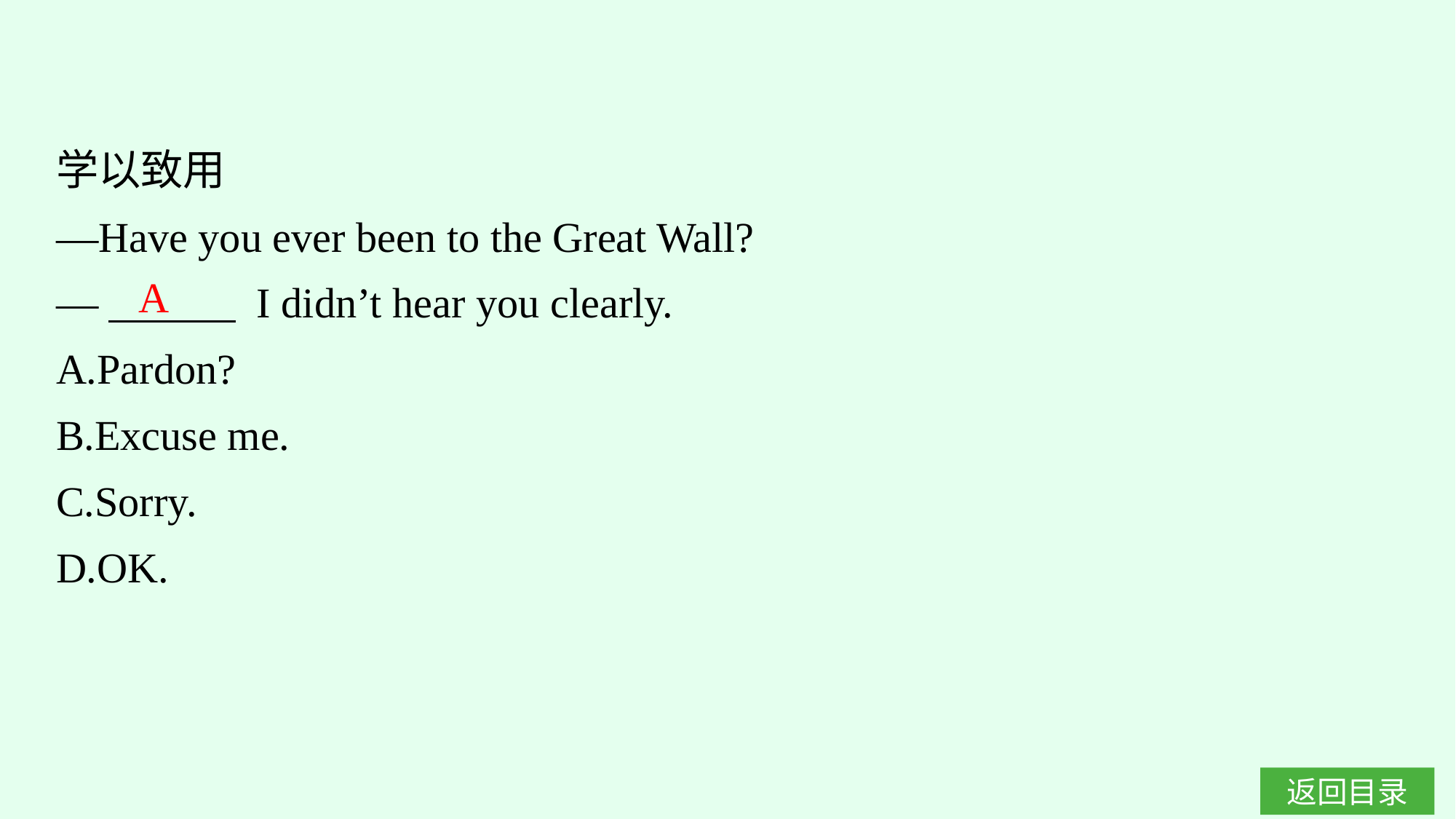

学以致用
—Have you ever been to the Great Wall?
—　　　 I didn’t hear you clearly.
A.Pardon?
B.Excuse me.
C.Sorry.
D.OK.
A